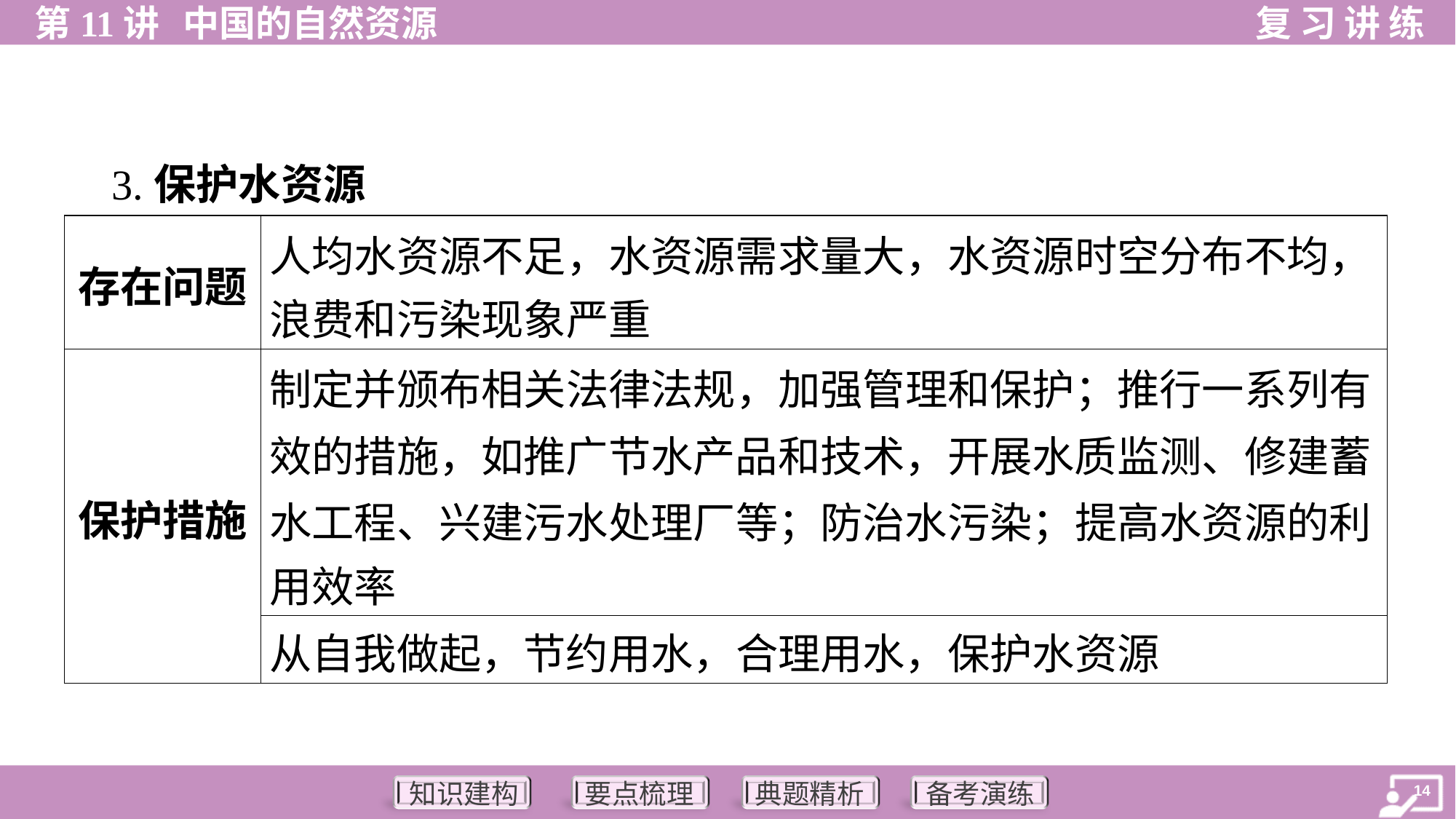

3.保护水资源
| 存在问题 | 人均水资源不足，水资源需求量大，水资源时空分布不均， 浪费和污染现象严重 |
| --- | --- |
| 保护措施 | 制定并颁布相关法律法规，加强管理和保护；推行一系列有 效的措施，如推广节水产品和技术，开展水质监测、修建蓄 水工程、兴建污水处理厂等；防治水污染；提高水资源的利 用效率 |
|  | 从自我做起，节约用水，合理用水，保护水资源 |